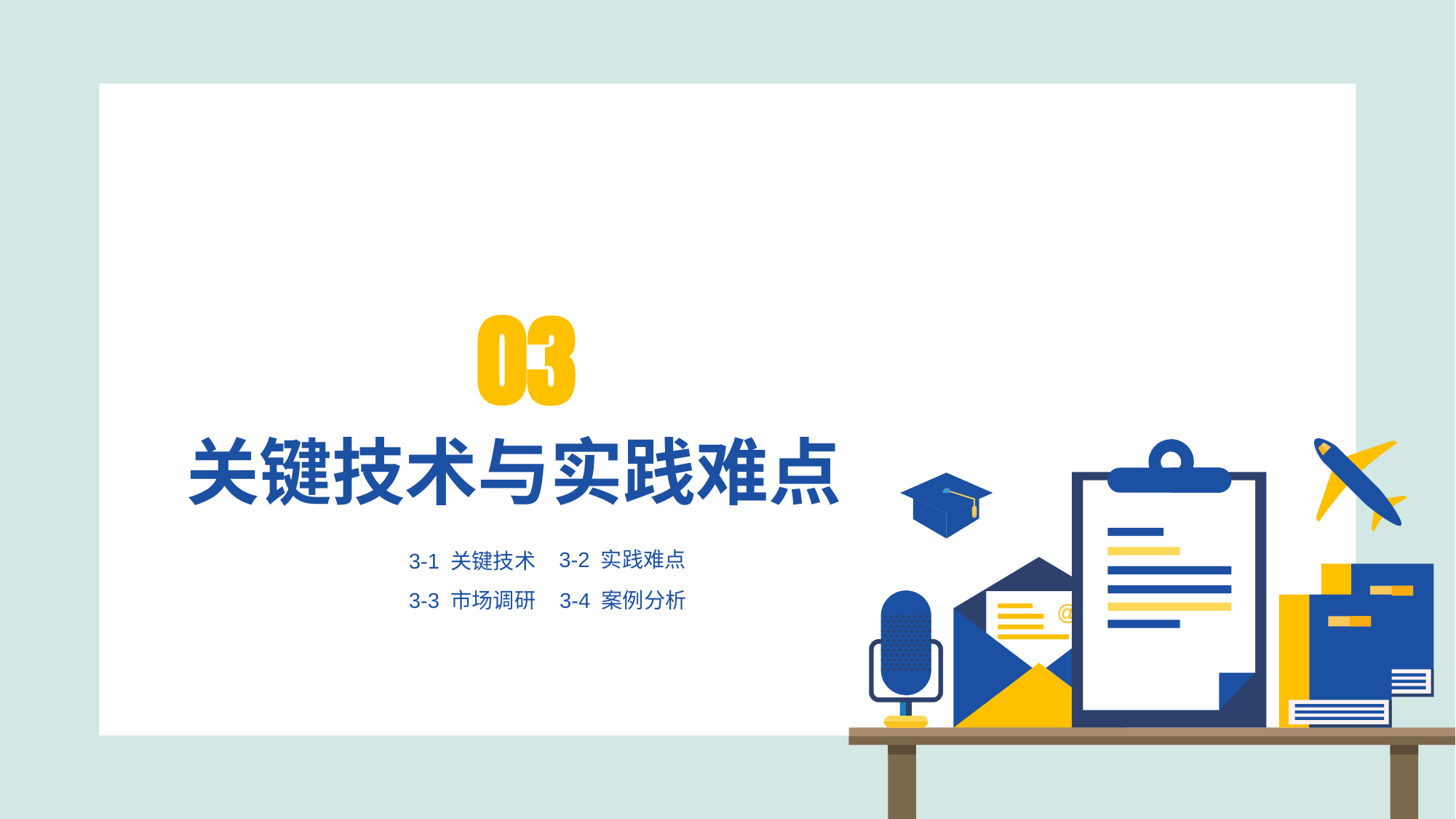

03

关键技术与实践难点
3-2 实践难点
3-1 关键技术
3-3 市场调研
3-4 案例分析